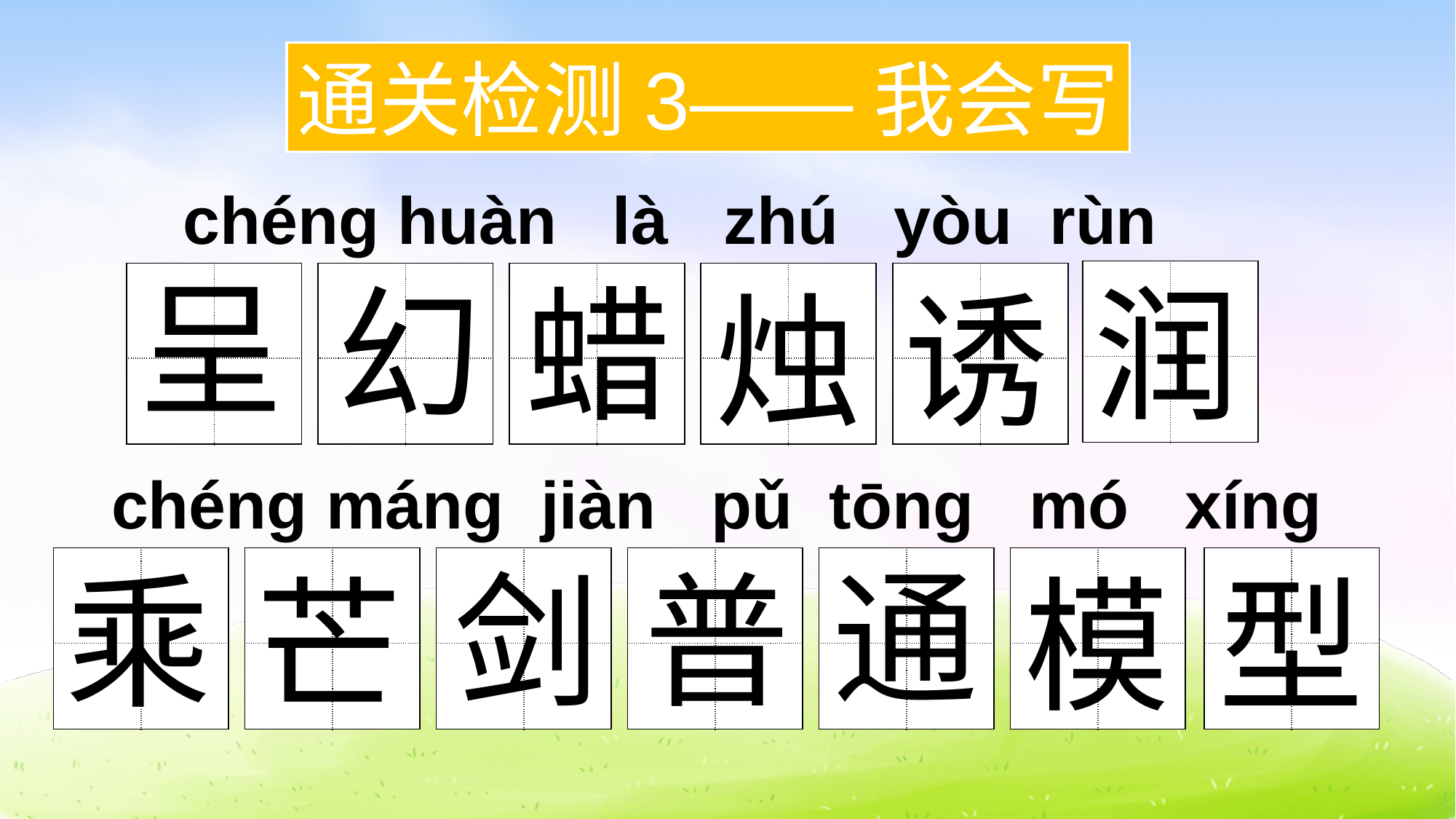

通关检测3——我会写
chéng huàn   là   zhú   yòu  rùn
呈
幻
蜡
润
|  |  |
| --- | --- |
|  |  |
|  |  |
| --- | --- |
|  |  |
|  |  |
| --- | --- |
|  |  |
|  |  |
| --- | --- |
|  |  |
|  |  |
| --- | --- |
|  |  |
|  |  |
| --- | --- |
|  |  |
诱
烛
chéng máng  jiàn   pǔ  tōng   mó   xíng
通
剑
普
乘
|  |  |
| --- | --- |
|  |  |
|  |  |
| --- | --- |
|  |  |
|  |  |
| --- | --- |
|  |  |
|  |  |
| --- | --- |
|  |  |
|  |  |
| --- | --- |
|  |  |
|  |  |
| --- | --- |
|  |  |
|  |  |
| --- | --- |
|  |  |
芒
模
型